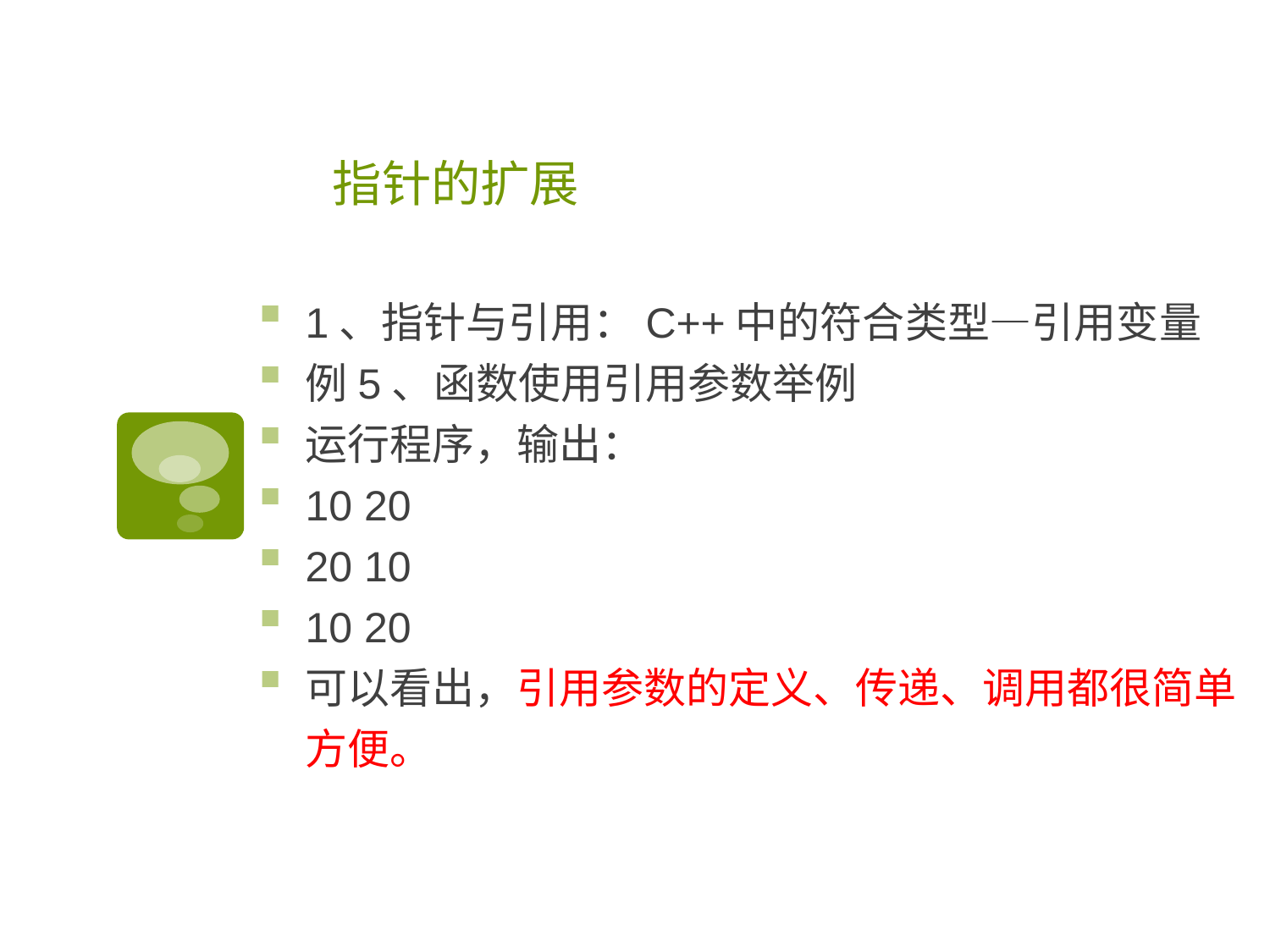

# 指针的扩展
1、指针与引用：C++中的符合类型—引用变量
例5、函数使用引用参数举例
运行程序，输出：
10 20
20 10
10 20
可以看出，引用参数的定义、传递、调用都很简单方便。